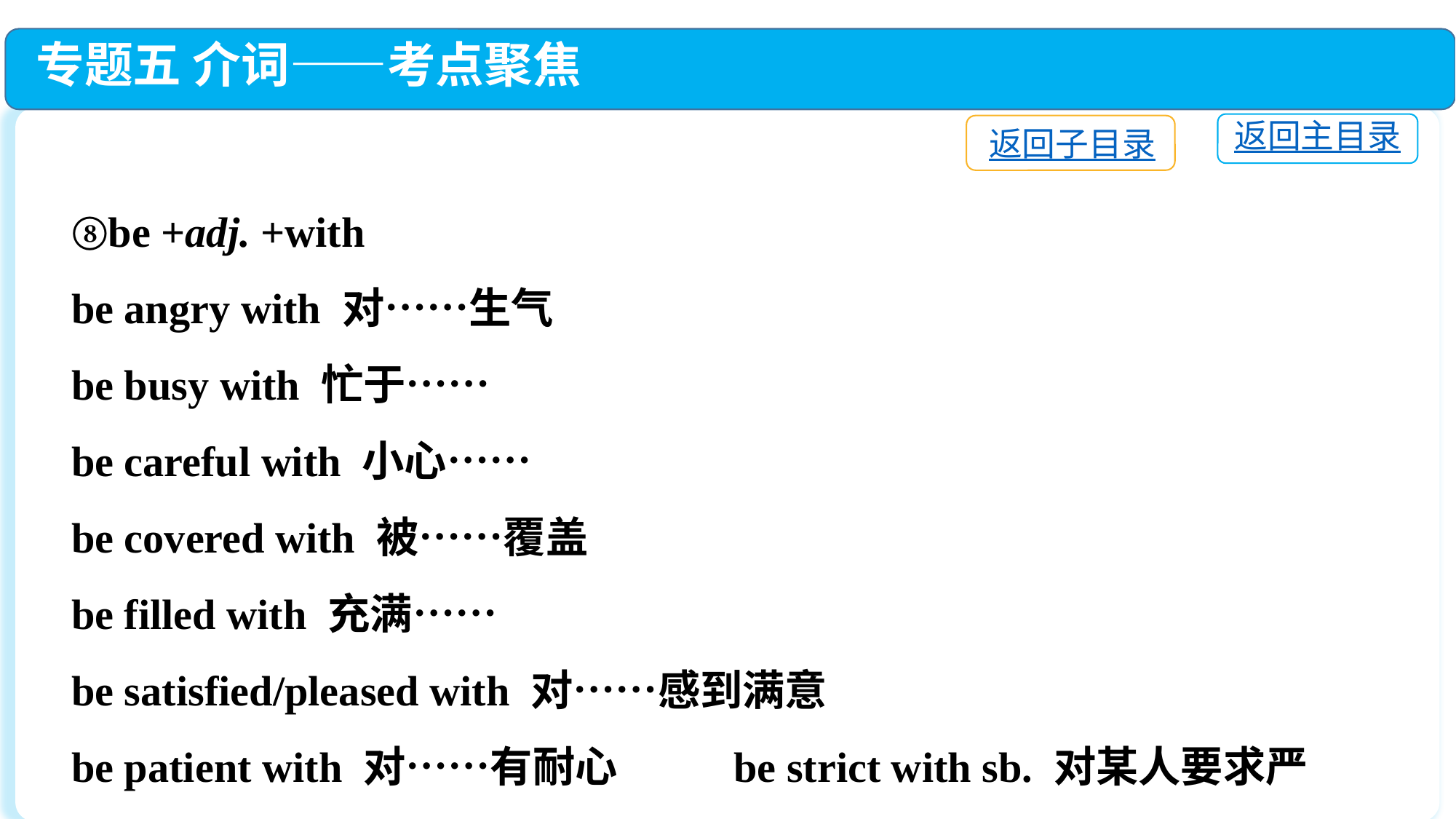

专题五 介词——考点聚焦

返回主目录

返回子目录
⑧be +adj. +with
be angry with 对……生气
be busy with 忙于……
be careful with 小心……
be covered with 被……覆盖
be filled with 充满……
be satisfied/pleased with 对……感到满意
be patient with 对……有耐心           be strict with sb. 对某人要求严格